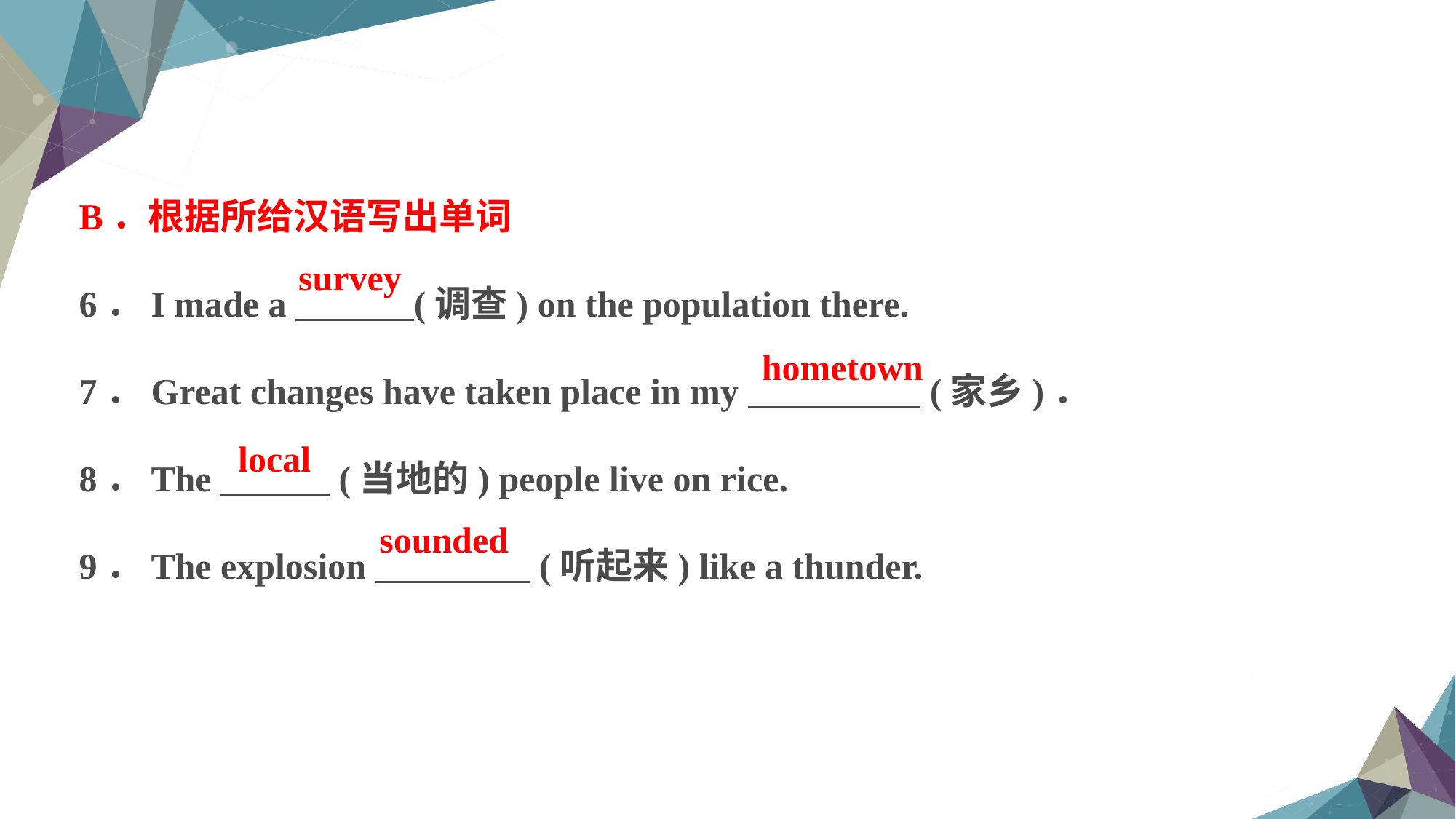

B．根据所给汉语写出单词
6．I made a              (调查) on the population there.
7．Great changes have taken place in my                     (家乡)．
8．The              (当地的) people live on rice.
9．The explosion                   (听起来) like a thunder.
survey
hometown
local
sounded